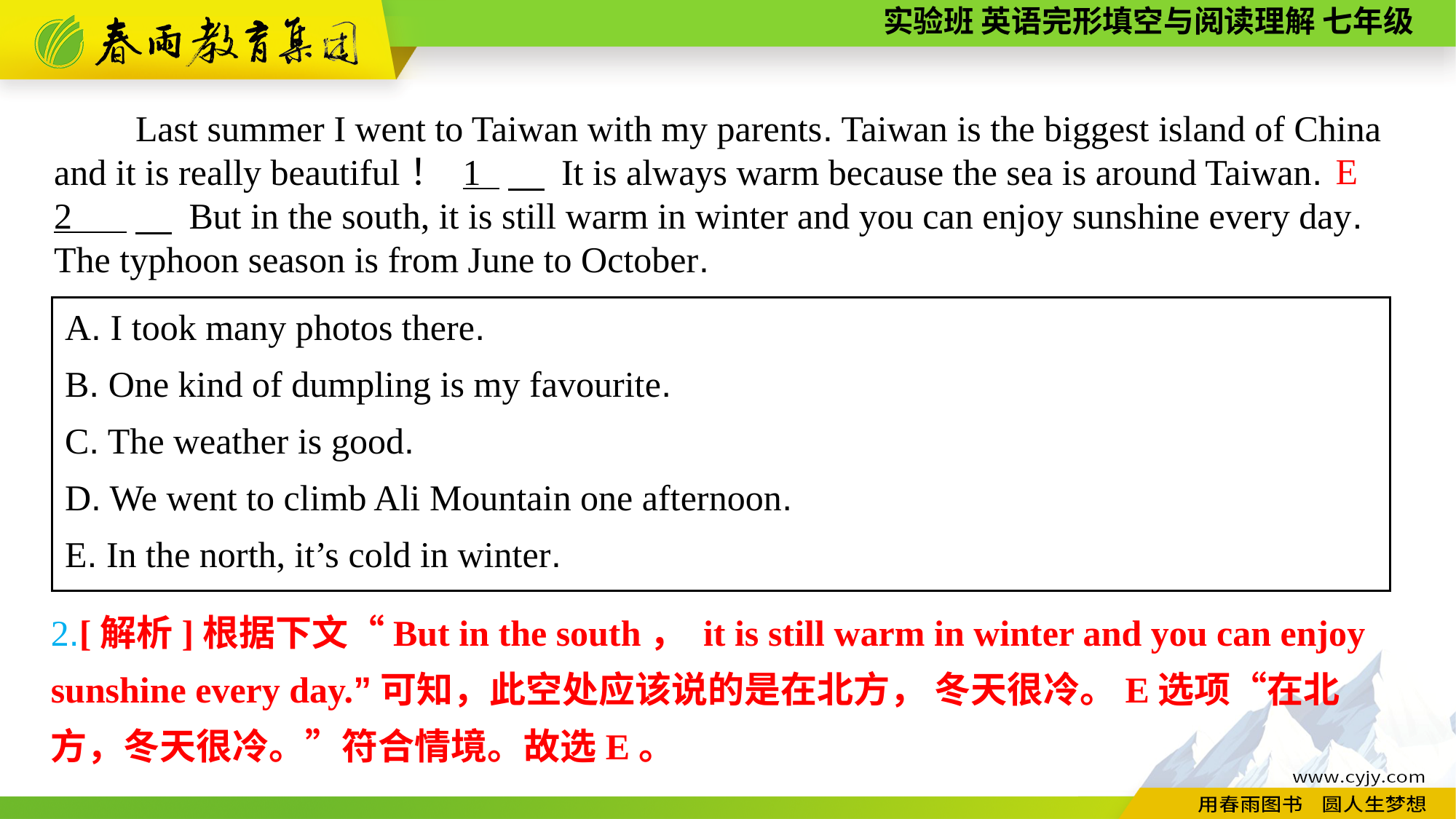

Last summer I went to Taiwan with my parents. Taiwan is the biggest island of China and it is really beautiful！ 1  　 It is always warm because the sea is around Taiwan. 2     .　 But in the south, it is still warm in winter and you can enjoy sunshine every day. The typhoon season is from June to October.
E
A. I took many photos there.
B. One kind of dumpling is my favourite.
C. The weather is good.
D. We went to climb Ali Mountain one afternoon.
E. In the north, it’s cold in winter.

2.[解析]根据下文“But in the south， it is still warm in winter and you can enjoy sunshine every day.”可知，此空处应该说的是在北方， 冬天很冷。E选项“在北
方，冬天很冷。”符合情境。故选E。